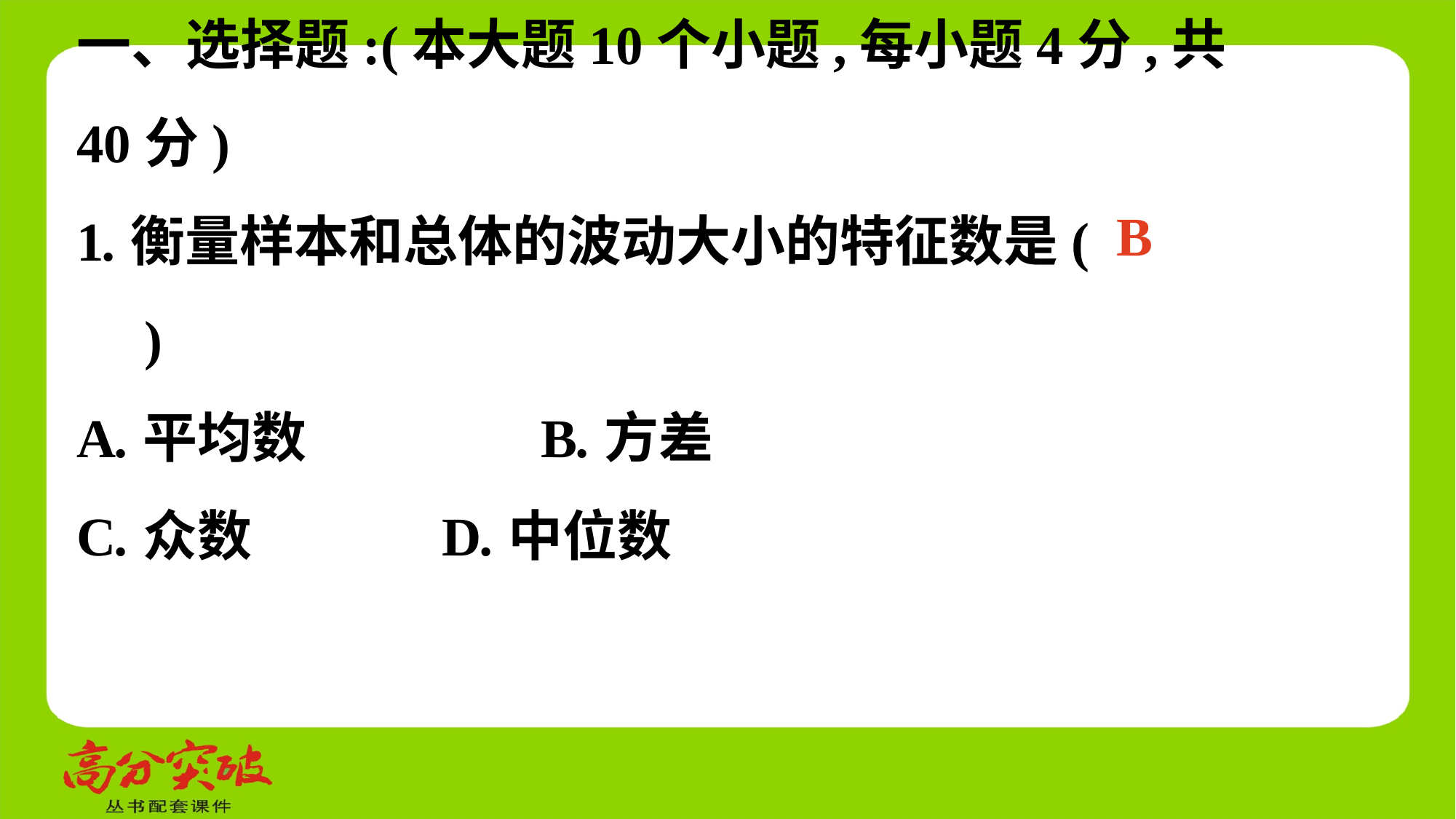

一、选择题:(本大题10个小题,每小题4分,共40分)
1.衡量样本和总体的波动大小的特征数是(　  　)
A.平均数	          B.方差
C.众数        	  D.中位数
B